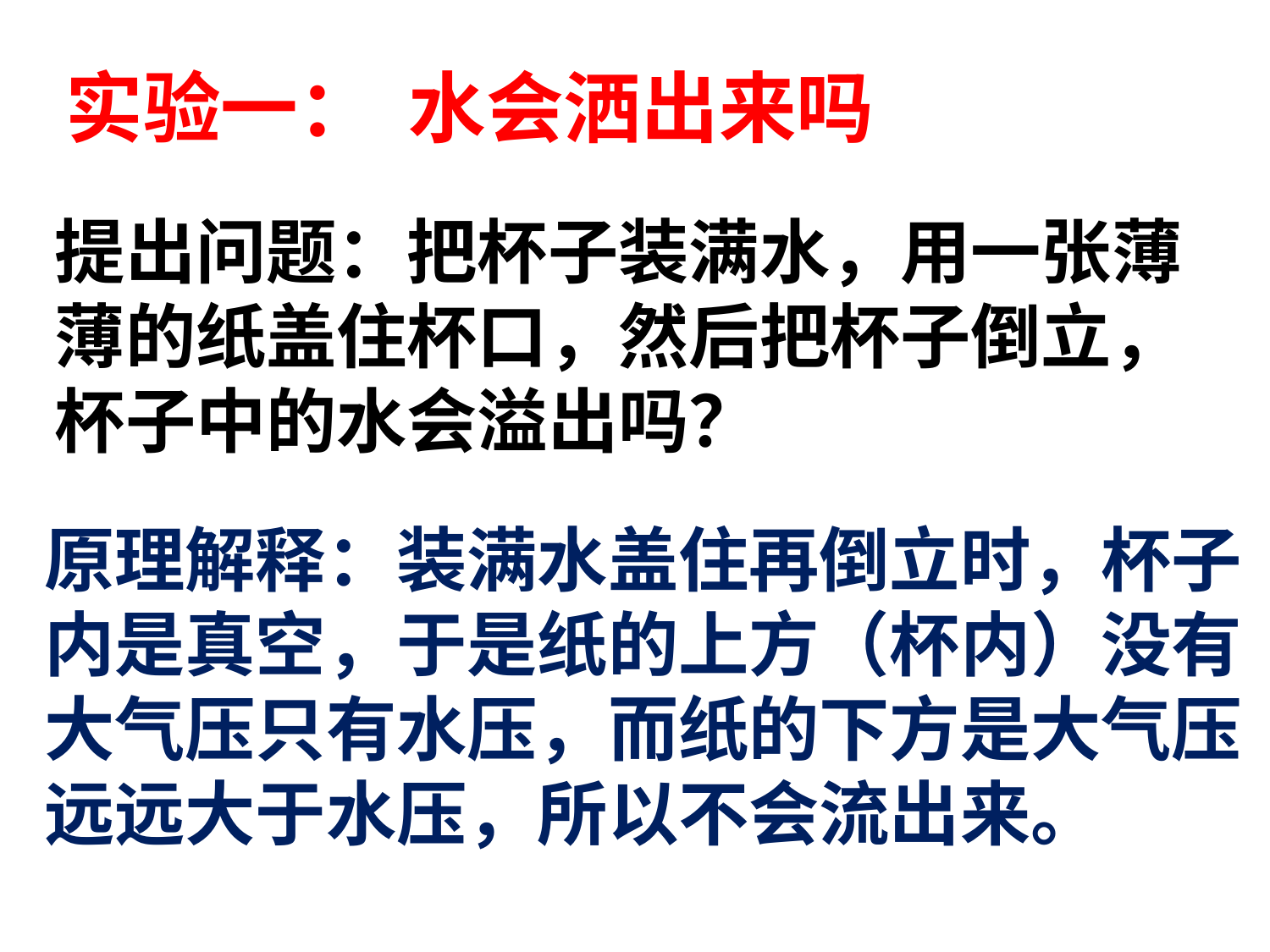

# 实验一：  水会洒出来吗

|  |
| --- |
提出问题：把杯子装满水，用一张薄薄的纸盖住杯口，然后把杯子倒立，杯子中的水会溢出吗？
|  |
| --- |
|  |
| --- |
|  |
| --- |

原理解释：装满水盖住再倒立时，杯子内是真空，于是纸的上方（杯内）没有大气压只有水压，而纸的下方是大气压远远大于水压，所以不会流出来。